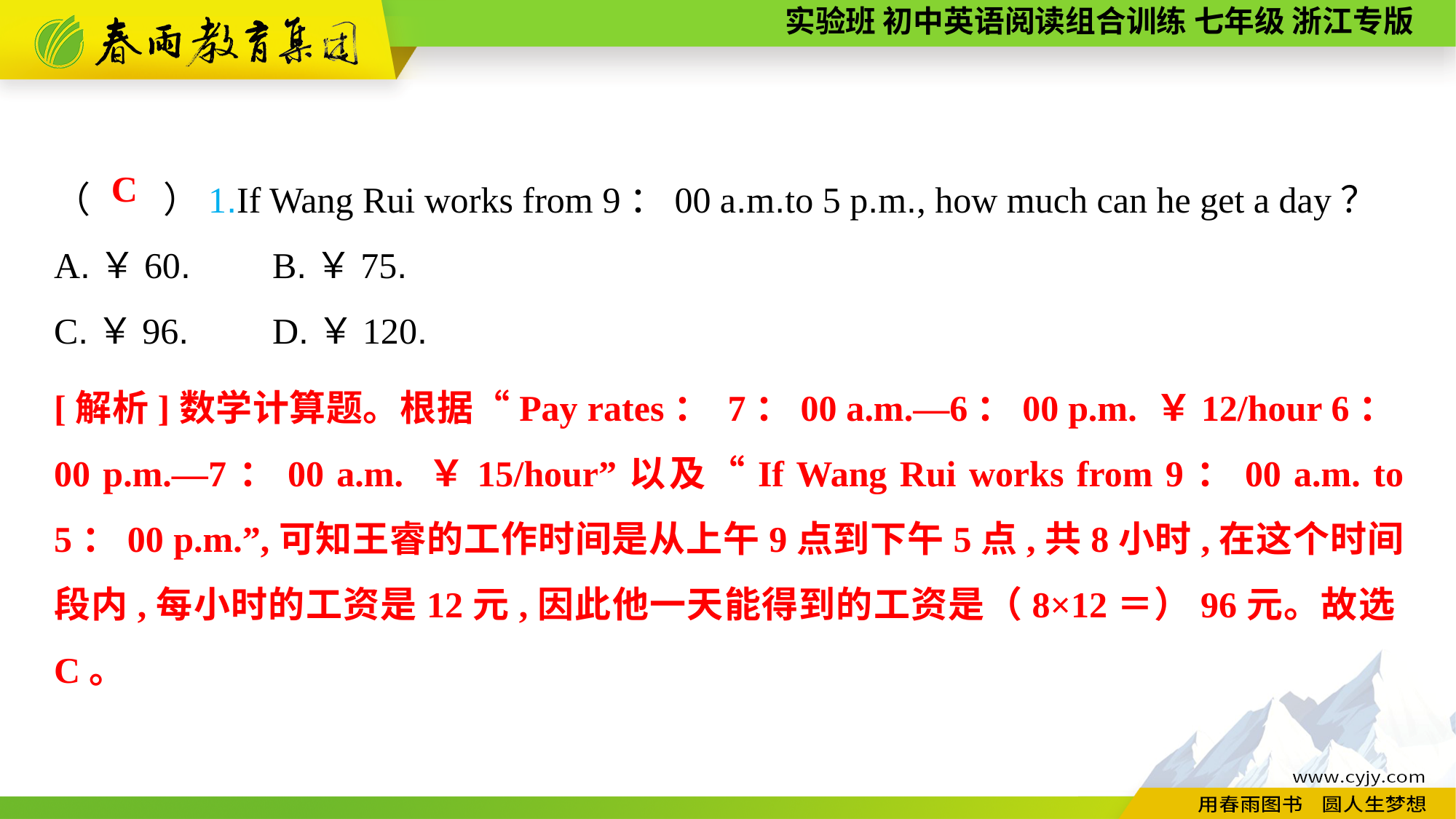

（　　）1.If Wang Rui works from 9：00 a.m.to 5 p.m., how much can he get a day？
A.￥60.	B.￥75.
C.￥96.	D.￥120.
C
[解析]数学计算题。根据“Pay rates： 7：00 a.m.—6：00 p.m. ￥12/hour 6：00 p.m.—7：00 a.m. ￥15/hour”以及“If Wang Rui works from 9：00 a.m. to 5：00 p.m.”,可知王睿的工作时间是从上午9点到下午5点,共8小时,在这个时间段内,每小时的工资是12元,因此他一天能得到的工资是（8×12＝）96元。故选C。